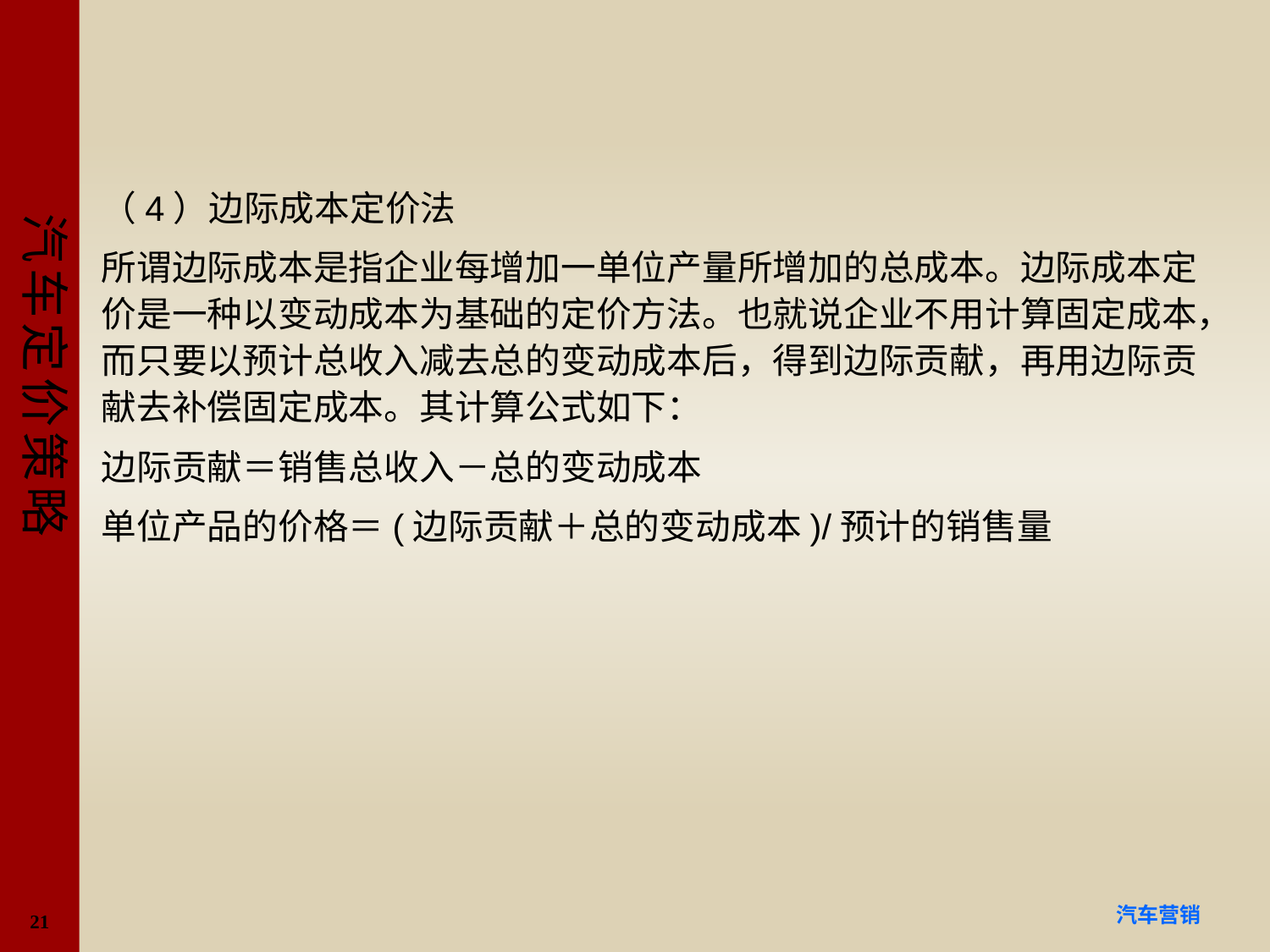

#
（4）边际成本定价法
所谓边际成本是指企业每增加一单位产量所增加的总成本。边际成本定价是一种以变动成本为基础的定价方法。也就说企业不用计算固定成本，而只要以预计总收入减去总的变动成本后，得到边际贡献，再用边际贡献去补偿固定成本。其计算公式如下：
边际贡献＝销售总收入－总的变动成本
单位产品的价格＝(边际贡献＋总的变动成本)/预计的销售量

21